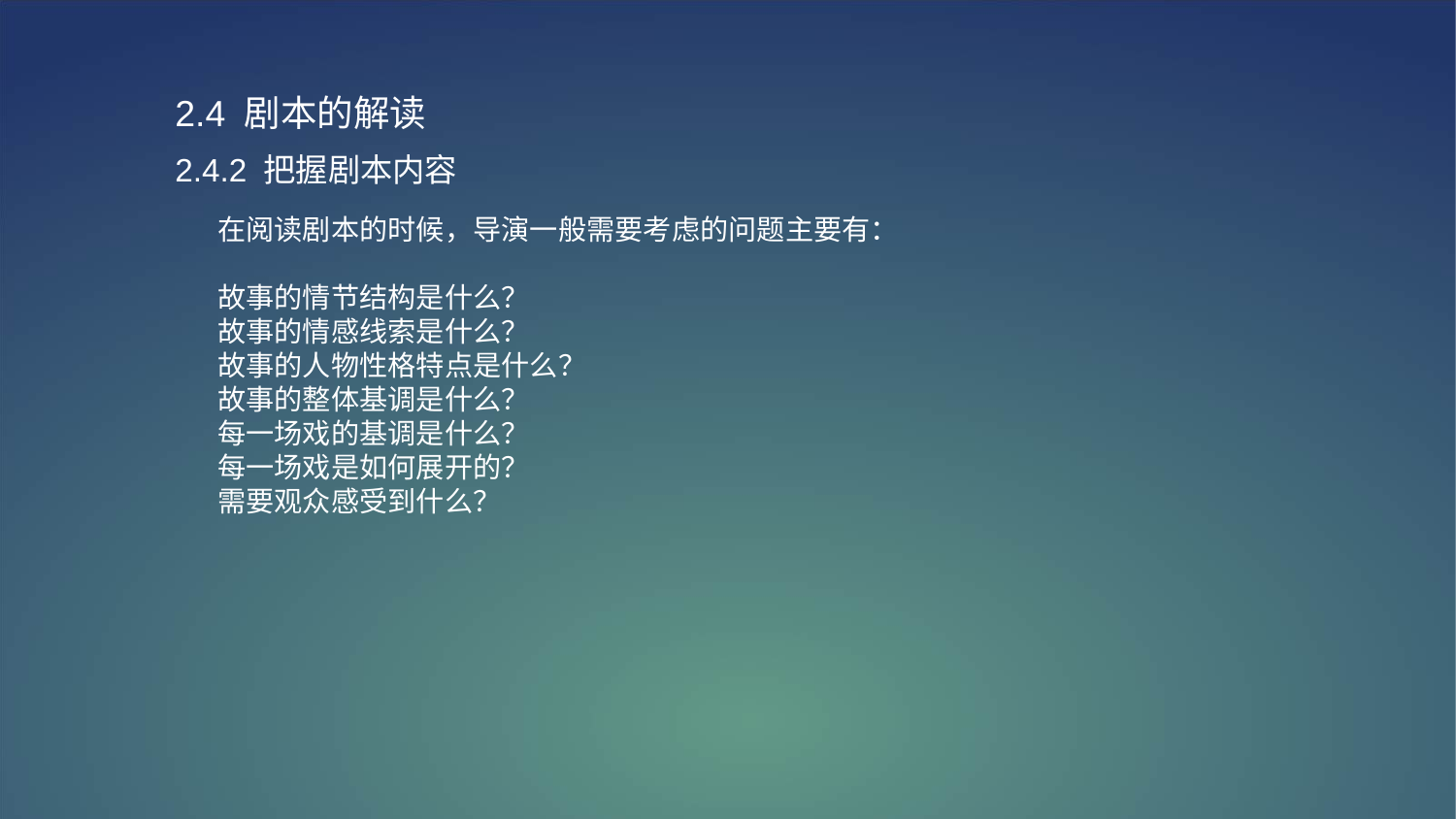

2.4 剧本的解读
2.4.2 把握剧本内容
在阅读剧本的时候，导演一般需要考虑的问题主要有：

故事的情节结构是什么？
故事的情感线索是什么？
故事的人物性格特点是什么？
故事的整体基调是什么？
每一场戏的基调是什么？
每一场戏是如何展开的？
需要观众感受到什么？